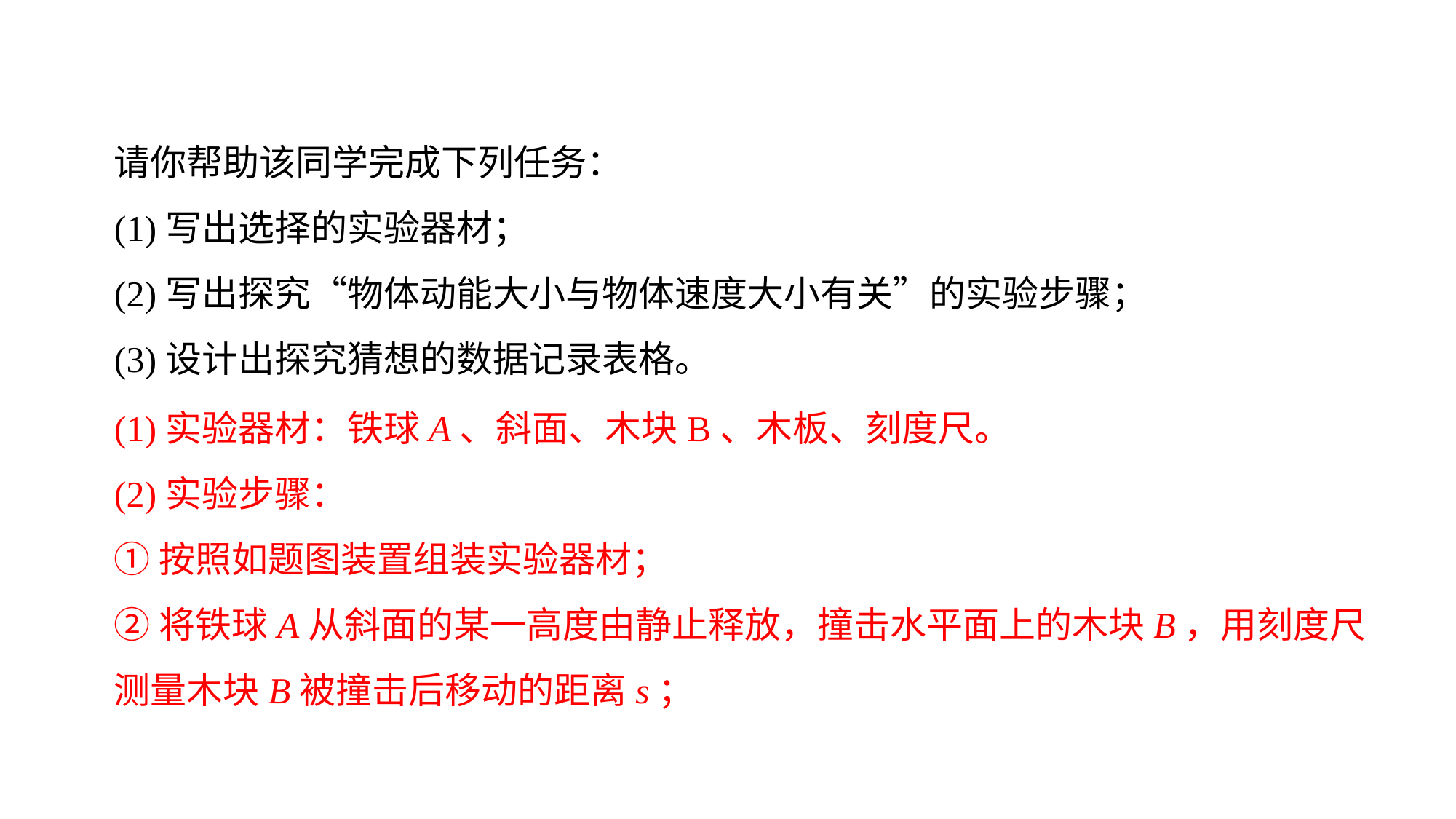

请你帮助该同学完成下列任务：
(1)写出选择的实验器材；
(2)写出探究“物体动能大小与物体速度大小有关”的实验步骤；
(3)设计出探究猜想的数据记录表格。
(1)实验器材：铁球A、斜面、木块B、木板、刻度尺。
(2)实验步骤：
①按照如题图装置组装实验器材；
②将铁球A从斜面的某一高度由静止释放，撞击水平面上的木块B，用刻度尺测量木块B被撞击后移动的距离s；